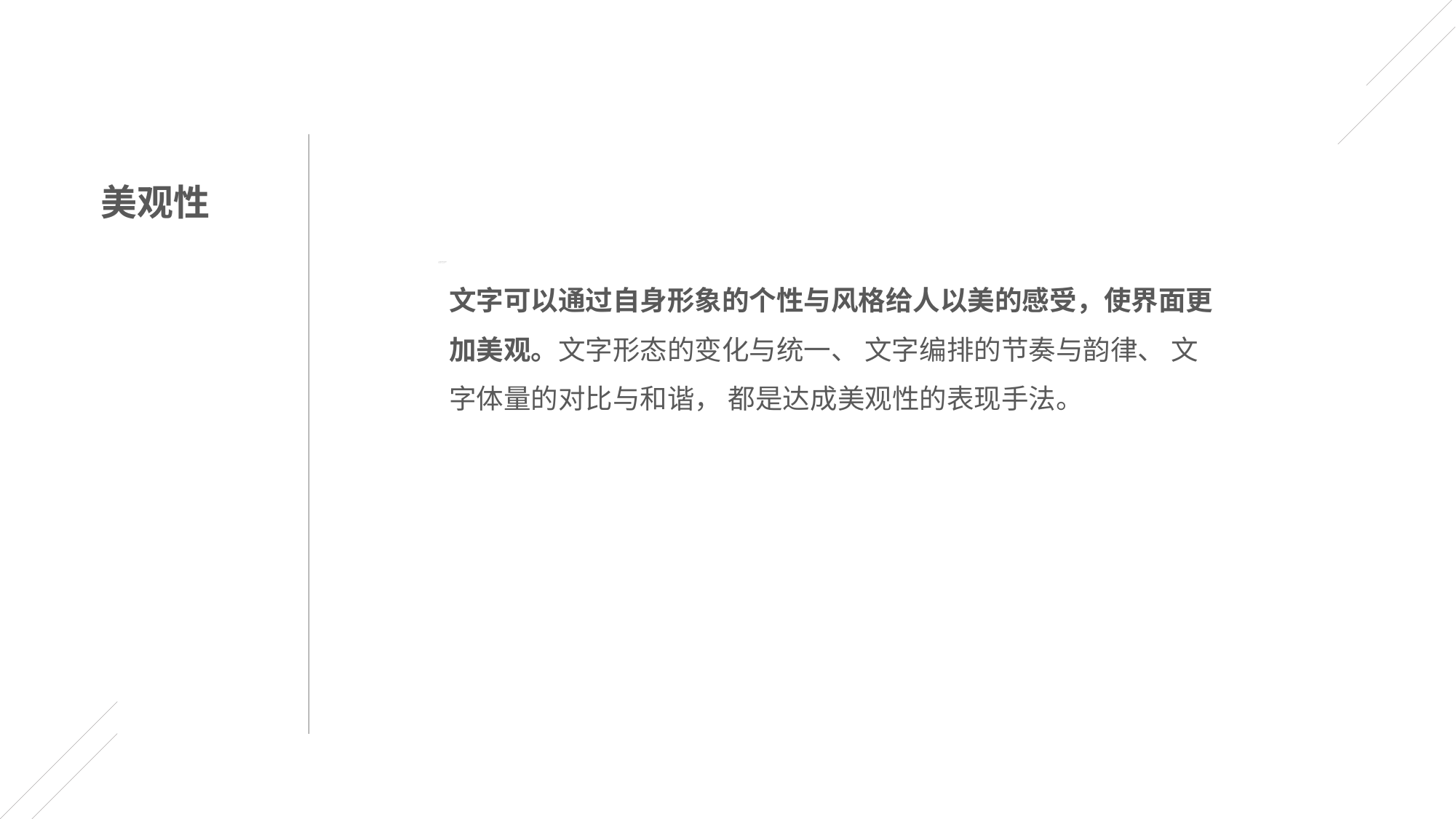

美观性
文字可以通过自身形象的个性与风格给人以美的感受，使界面更加美观。文字形态的变化与统一、 文字编排的节奏与韵律、 文字体量的对比与和谐， 都是达成美观性的表现手法。